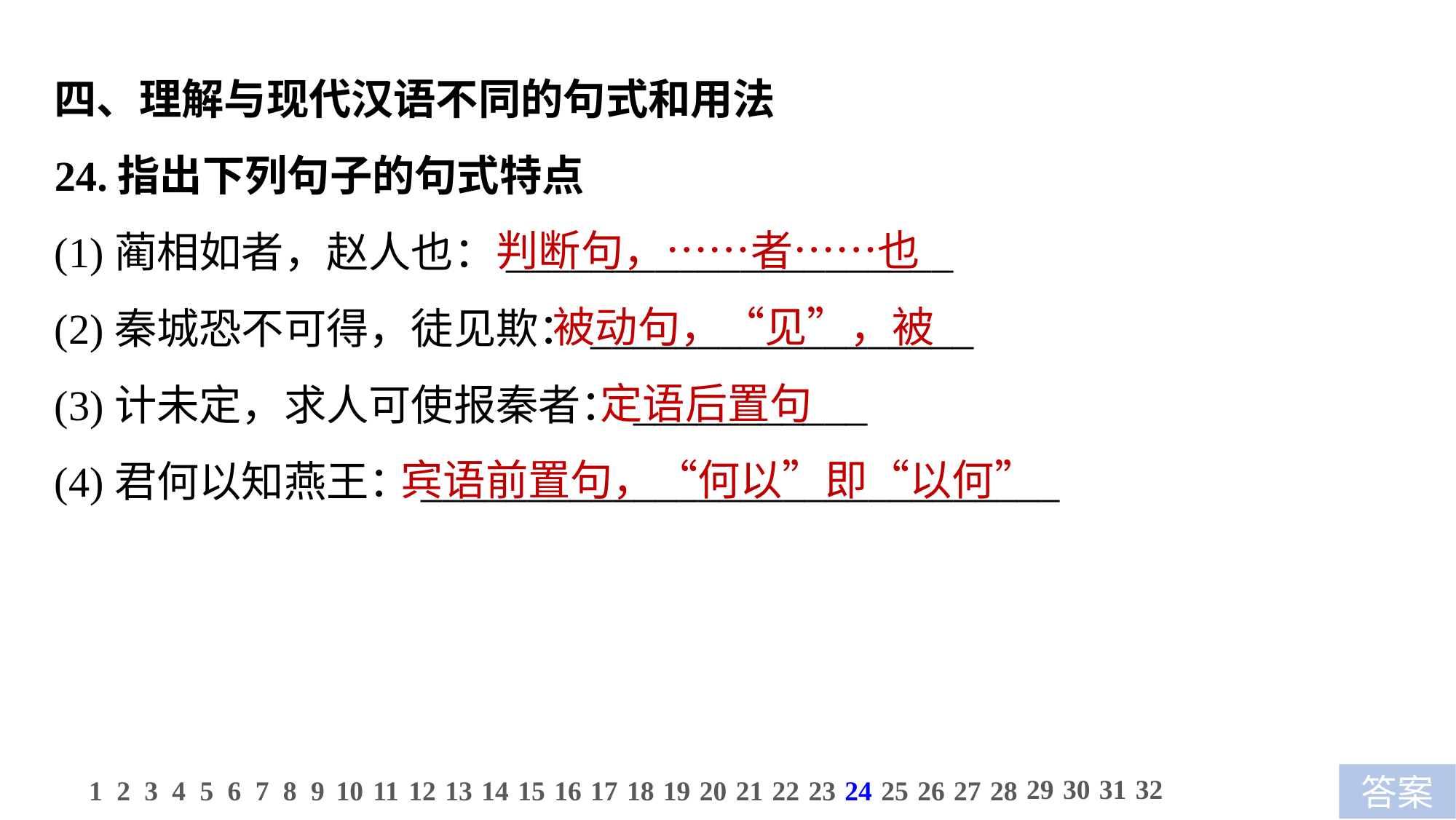

四、理解与现代汉语不同的句式和用法
24.指出下列句子的句式特点
(1)蔺相如者，赵人也：_____________________
(2)秦城恐不可得，徒见欺：__________________
(3)计未定，求人可使报秦者：___________
(4)君何以知燕王：______________________________
         判断句，……者……也
               被动句，“见”，被
                    定语后置句
宾语前置句，“何以”即“以何”
29
30
31
32
1
2
3
4
5
6
7
8
9
10
11
12
13
14
15
16
17
18
19
20
21
22
23
24
25
26
27
28
答案